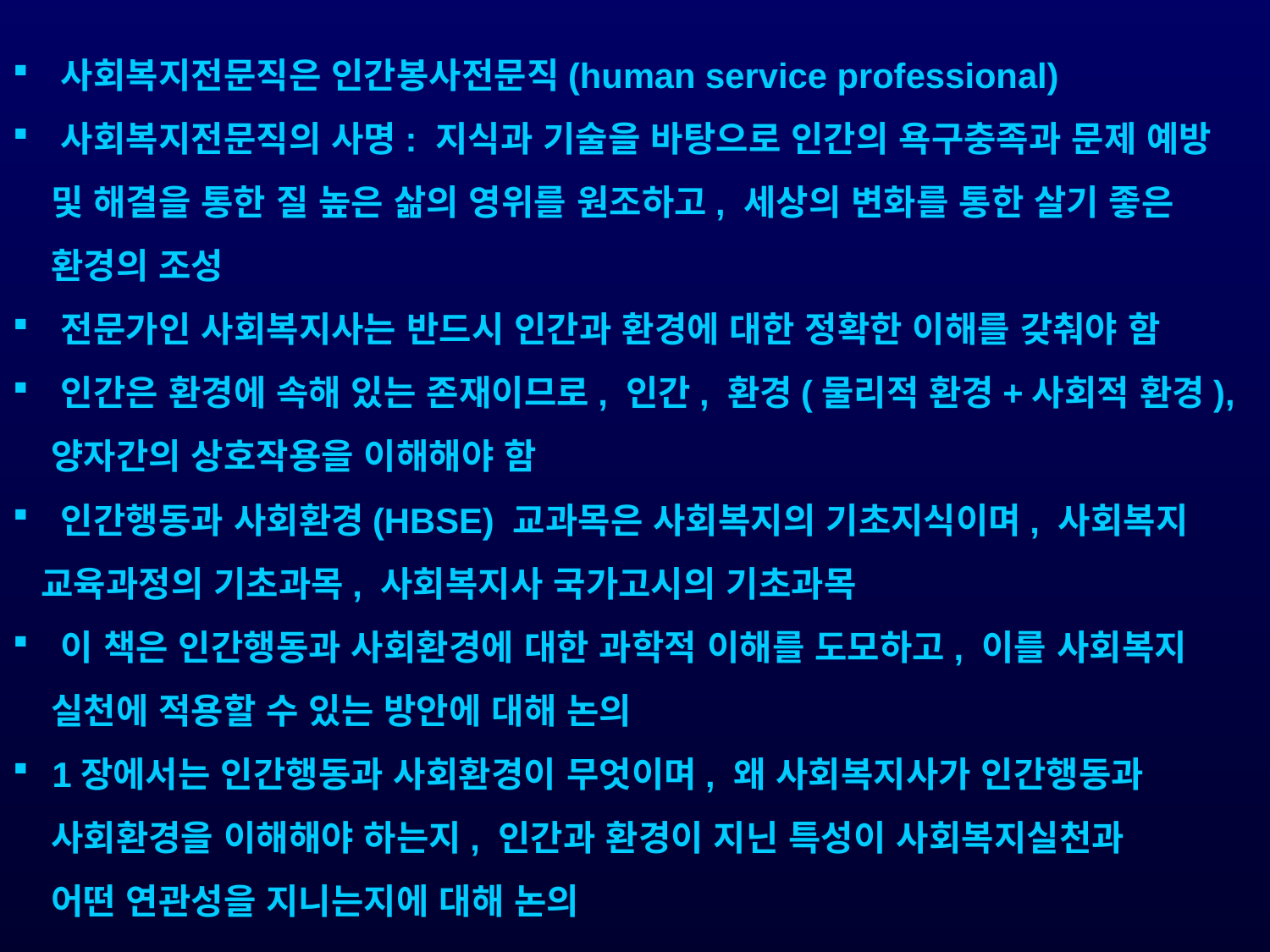

사회복지전문직은 인간봉사전문직(human service professional)
 사회복지전문직의 사명: 지식과 기술을 바탕으로 인간의 욕구충족과 문제 예방
   및 해결을 통한 질 높은 삶의 영위를 원조하고, 세상의 변화를 통한 살기 좋은
   환경의 조성
 전문가인 사회복지사는 반드시 인간과 환경에 대한 정확한 이해를 갖춰야 함
 인간은 환경에 속해 있는 존재이므로, 인간, 환경(물리적 환경+사회적 환경),
   양자간의 상호작용을 이해해야 함
 인간행동과 사회환경(HBSE) 교과목은 사회복지의 기초지식이며, 사회복지
  교육과정의 기초과목, 사회복지사 국가고시의 기초과목
 이 책은 인간행동과 사회환경에 대한 과학적 이해를 도모하고, 이를 사회복지
   실천에 적용할 수 있는 방안에 대해 논의
 1장에서는 인간행동과 사회환경이 무엇이며, 왜 사회복지사가 인간행동과
   사회환경을 이해해야 하는지, 인간과 환경이 지닌 특성이 사회복지실천과
   어떤 연관성을 지니는지에 대해 논의